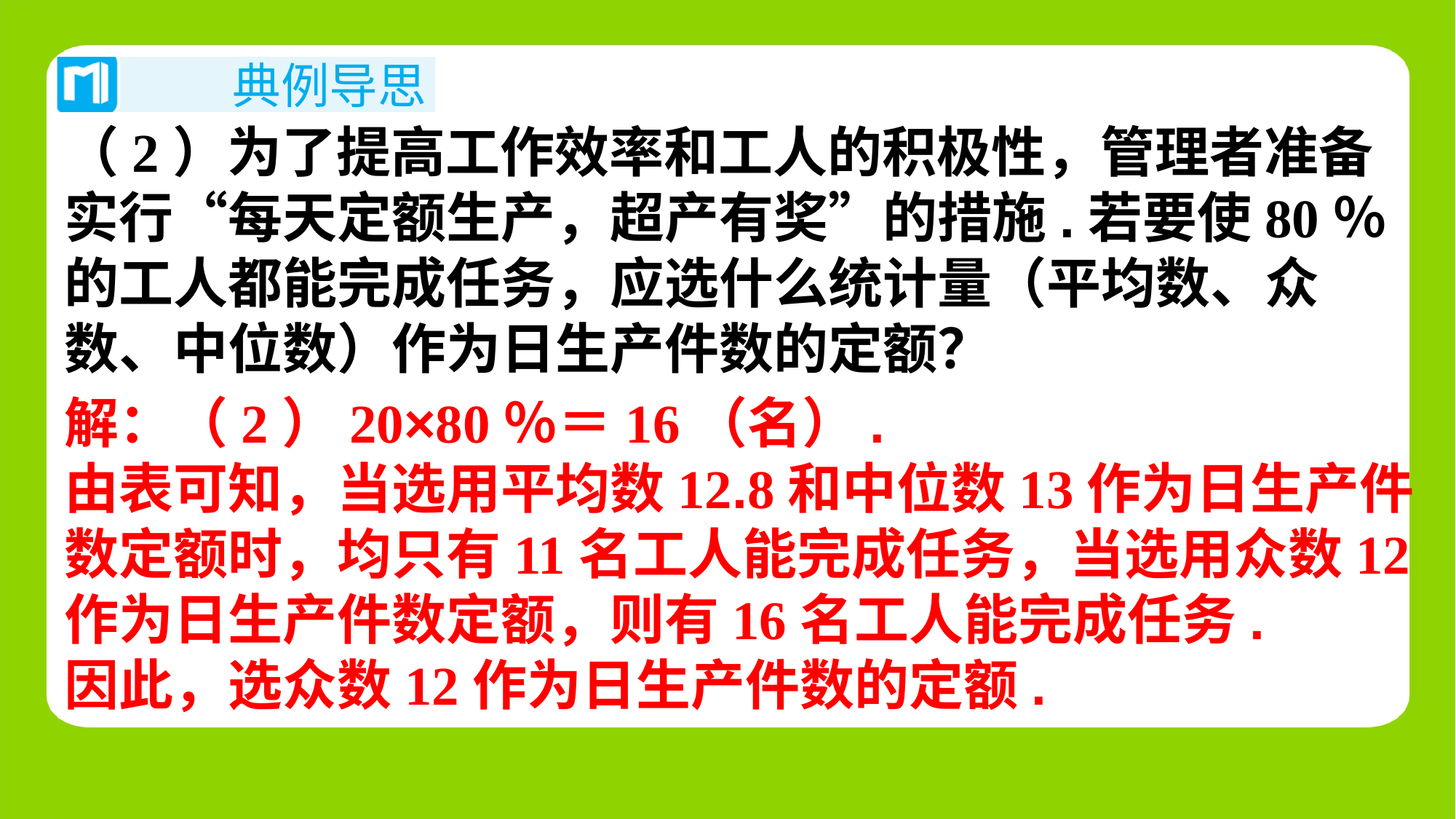

（2）为了提高工作效率和工人的积极性，管理者准备
实行“每天定额生产，超产有奖”的措施.若要使80％
的工人都能完成任务，应选什么统计量（平均数、众
数、中位数）作为日生产件数的定额？
解：（2）20×80％＝16（名）.
由表可知，当选用平均数12.8和中位数13作为日生产件
数定额时，均只有11名工人能完成任务，当选用众数12
作为日生产件数定额，则有16名工人能完成任务.
因此，选众数12作为日生产件数的定额.